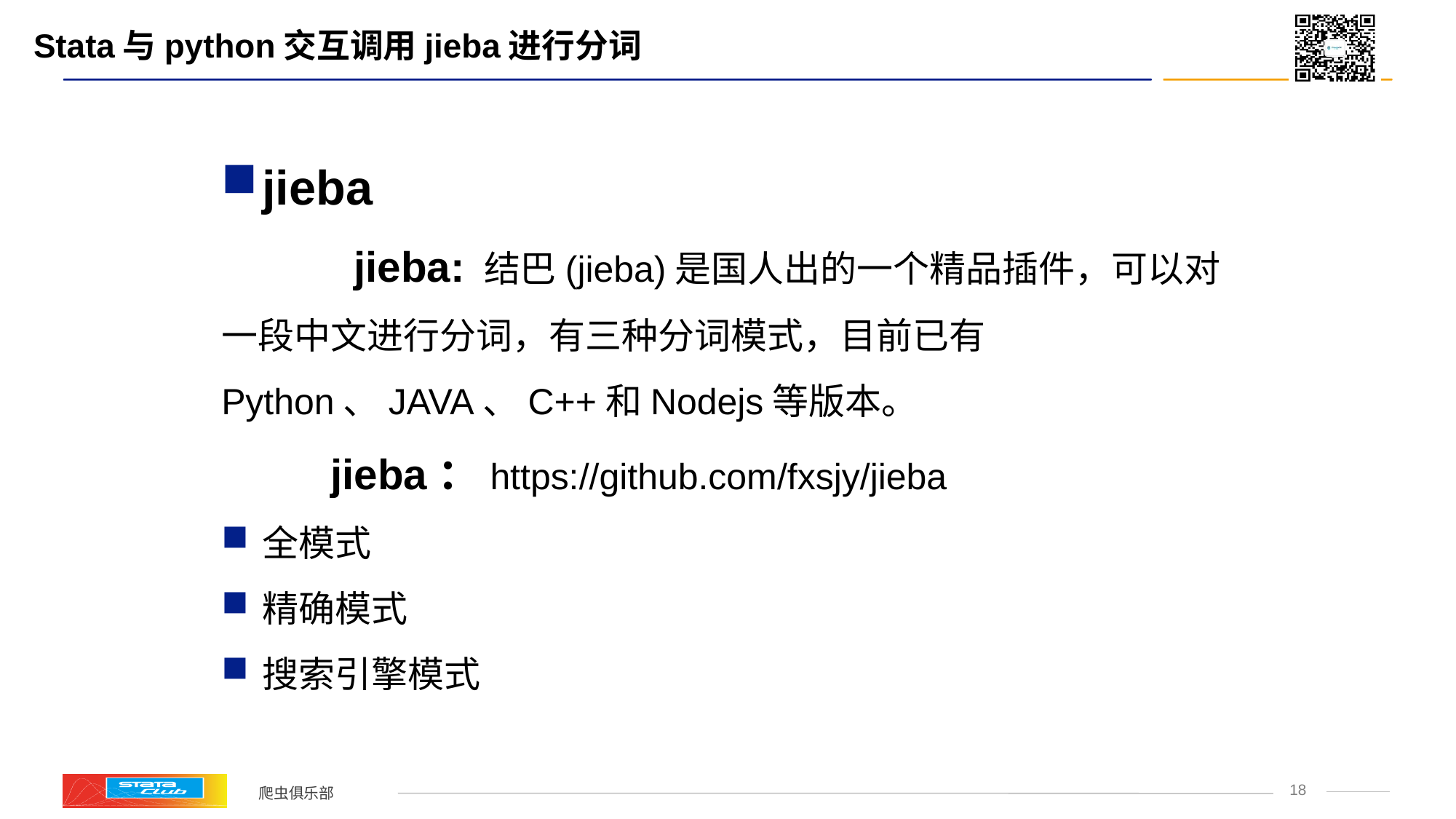

# Stata与python交互调用jieba进行分词
jieba
             jieba: 结巴(jieba)是国人出的一个精品插件，可以对一段中文进行分词，有三种分词模式，目前已有Python、JAVA、C++和Nodejs等版本。
	jieba：https://github.com/fxsjy/jieba
全模式
精确模式
搜索引擎模式